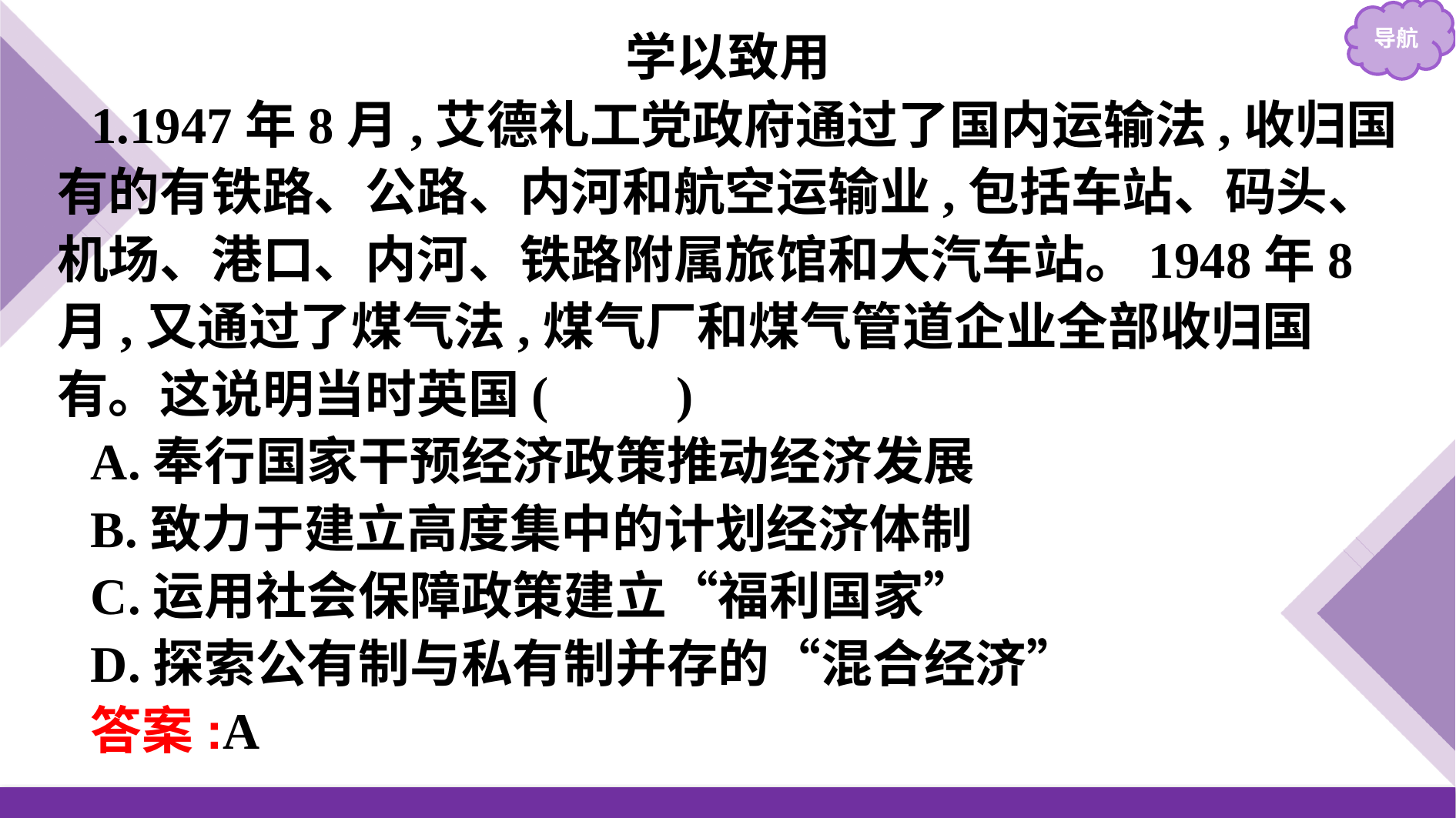

学以致用
1.1947年8月,艾德礼工党政府通过了国内运输法,收归国有的有铁路、公路、内河和航空运输业,包括车站、码头、机场、港口、内河、铁路附属旅馆和大汽车站。1948年8月,又通过了煤气法,煤气厂和煤气管道企业全部收归国有。这说明当时英国(　　)
A.奉行国家干预经济政策推动经济发展
B.致力于建立高度集中的计划经济体制
C.运用社会保障政策建立“福利国家”
D.探索公有制与私有制并存的“混合经济”
答案:A